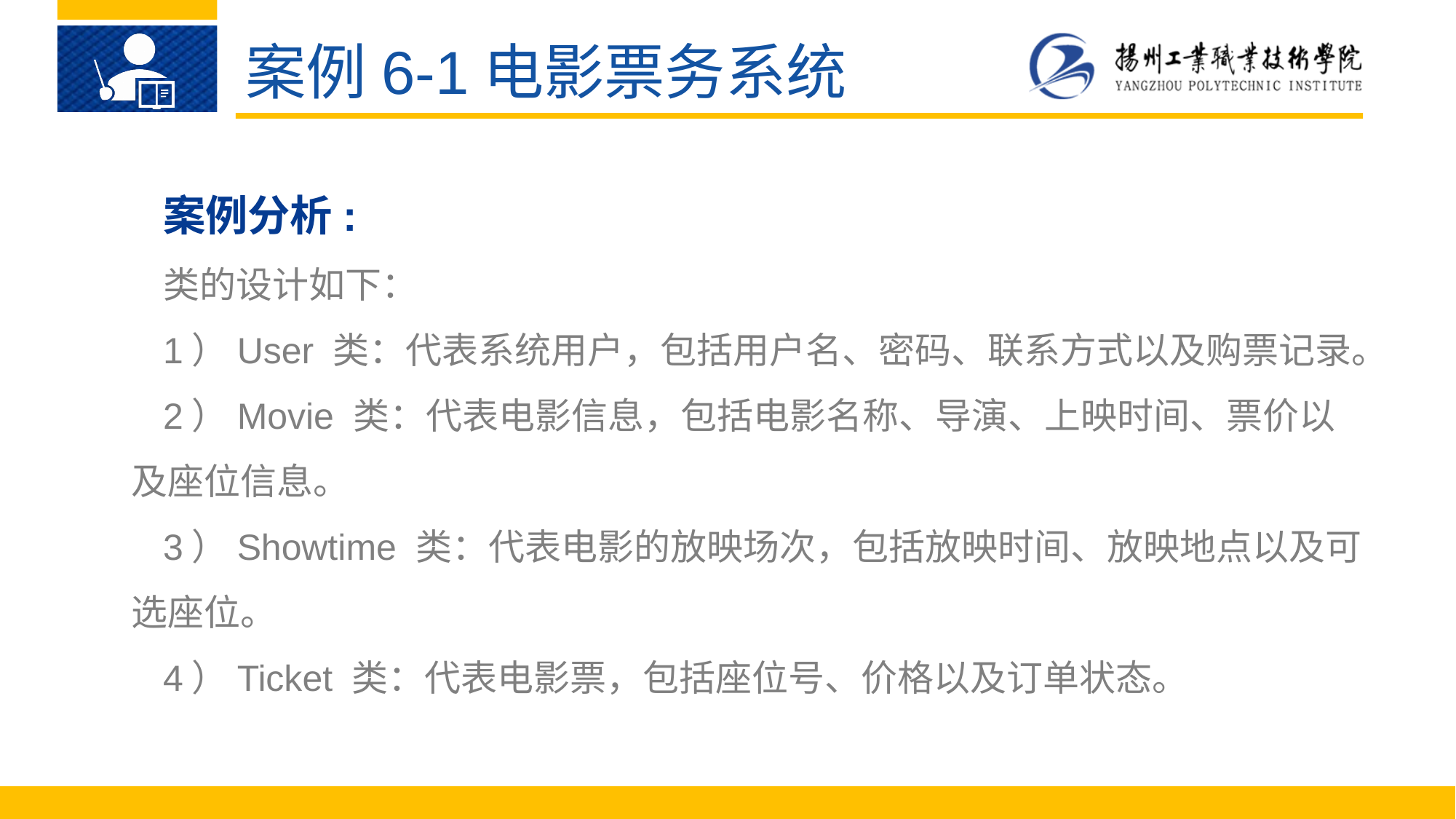

案例6-1电影票务系统
案例分析:
类的设计如下：
1）User 类：代表系统用户，包括用户名、密码、联系方式以及购票记录。
2）Movie 类：代表电影信息，包括电影名称、导演、上映时间、票价以及座位信息。
3）Showtime 类：代表电影的放映场次，包括放映时间、放映地点以及可选座位。
4）Ticket 类：代表电影票，包括座位号、价格以及订单状态。